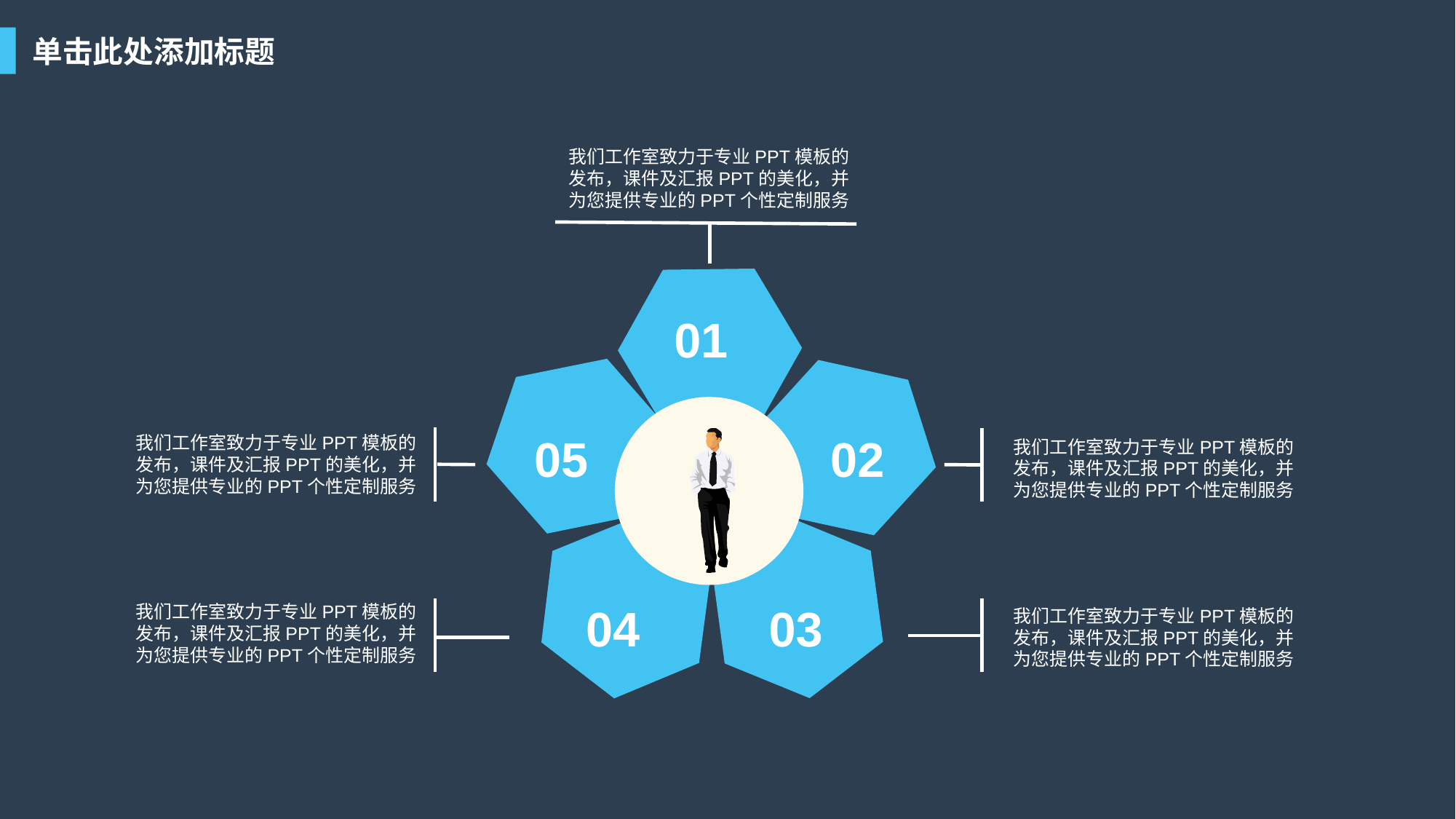

单击此处添加标题
我们工作室致力于专业PPT模板的发布，课件及汇报PPT的美化，并为您提供专业的PPT个性定制服务

01

02

05

我们工作室致力于专业PPT模板的发布，课件及汇报PPT的美化，并为您提供专业的PPT个性定制服务

我们工作室致力于专业PPT模板的发布，课件及汇报PPT的美化，并为您提供专业的PPT个性定制服务

03

04
我们工作室致力于专业PPT模板的发布，课件及汇报PPT的美化，并为您提供专业的PPT个性定制服务
我们工作室致力于专业PPT模板的发布，课件及汇报PPT的美化，并为您提供专业的PPT个性定制服务